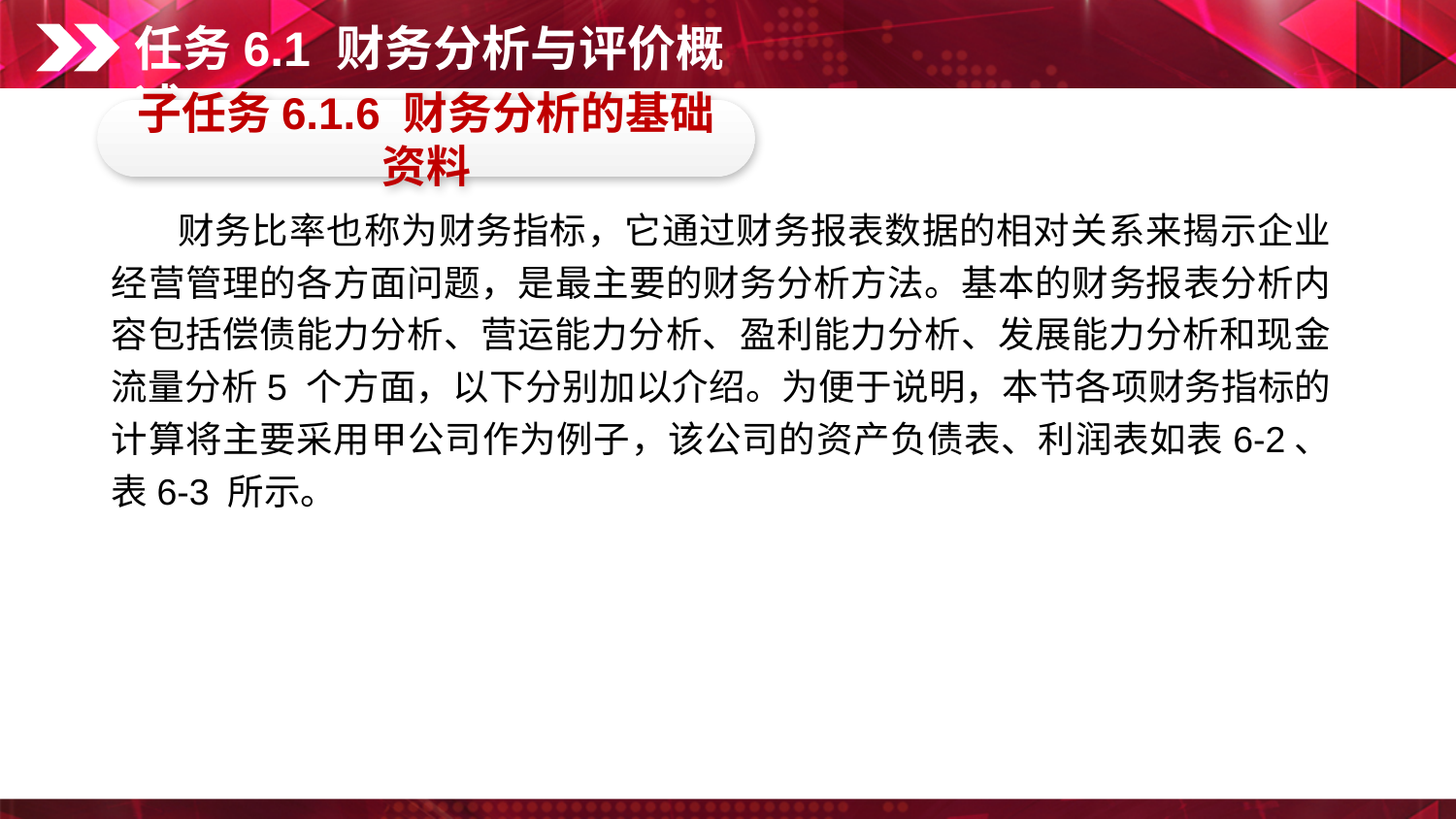

任务6.1 财务分析与评价概述

子任务6.1.6 财务分析的基础资料
　　财务比率也称为财务指标，它通过财务报表数据的相对关系来揭示企业经营管理的各方面问题，是最主要的财务分析方法。基本的财务报表分析内容包括偿债能力分析、营运能力分析、盈利能力分析、发展能力分析和现金流量分析5 个方面，以下分别加以介绍。为便于说明，本节各项财务指标的计算将主要采用甲公司作为例子，该公司的资产负债表、利润表如表6-2、表6-3 所示。